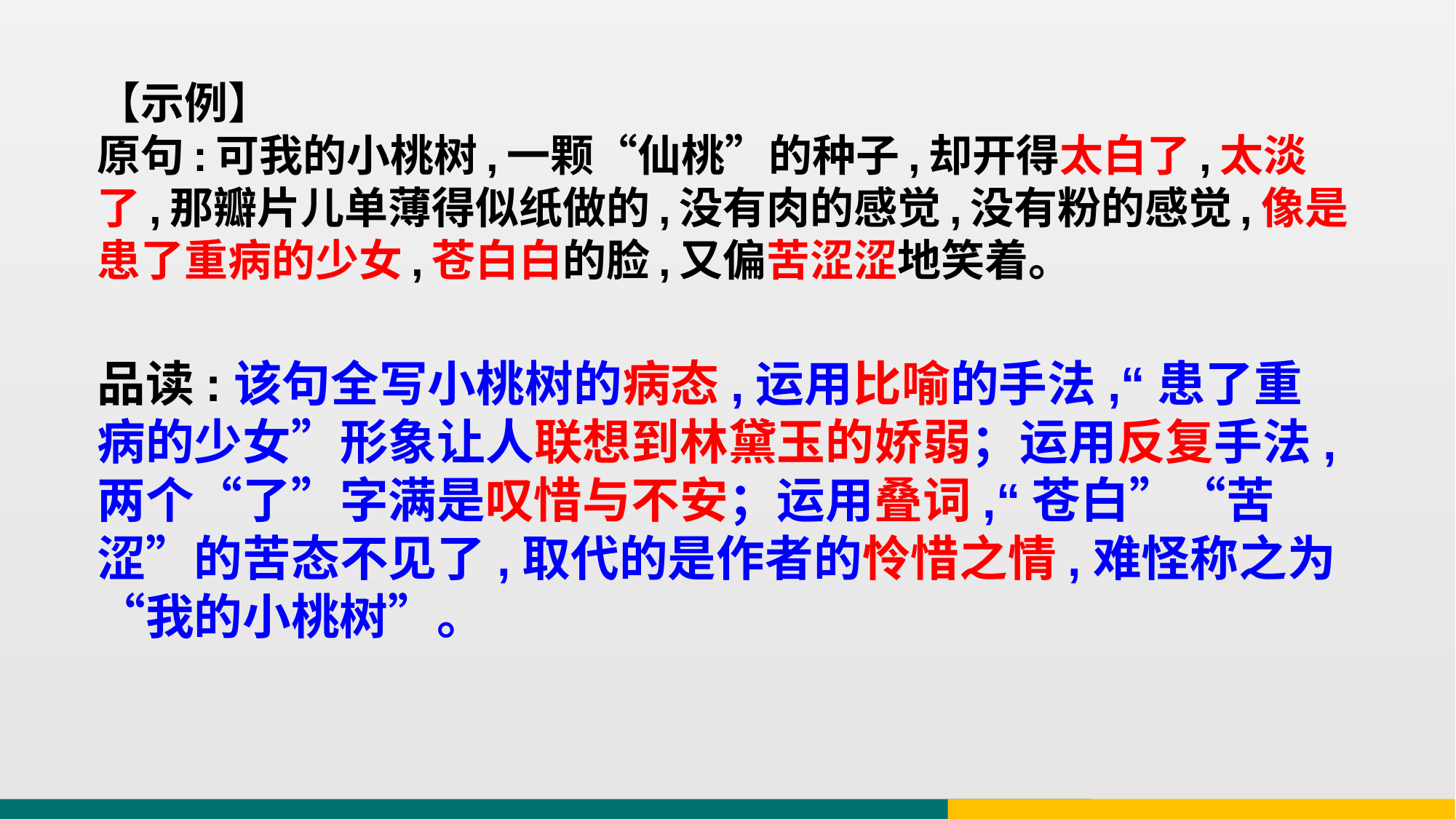

【示例】
原句:可我的小桃树,一颗“仙桃”的种子,却开得太白了,太淡了,那瓣片儿单薄得似纸做的,没有肉的感觉,没有粉的感觉,像是患了重病的少女,苍白白的脸,又偏苦涩涩地笑着。
品读:该句全写小桃树的病态,运用比喻的手法,“患了重病的少女”形象让人联想到林黛玉的娇弱；运用反复手法,两个“了”字满是叹惜与不安；运用叠词,“苍白”“苦涩”的苦态不见了,取代的是作者的怜惜之情,难怪称之为“我的小桃树”。